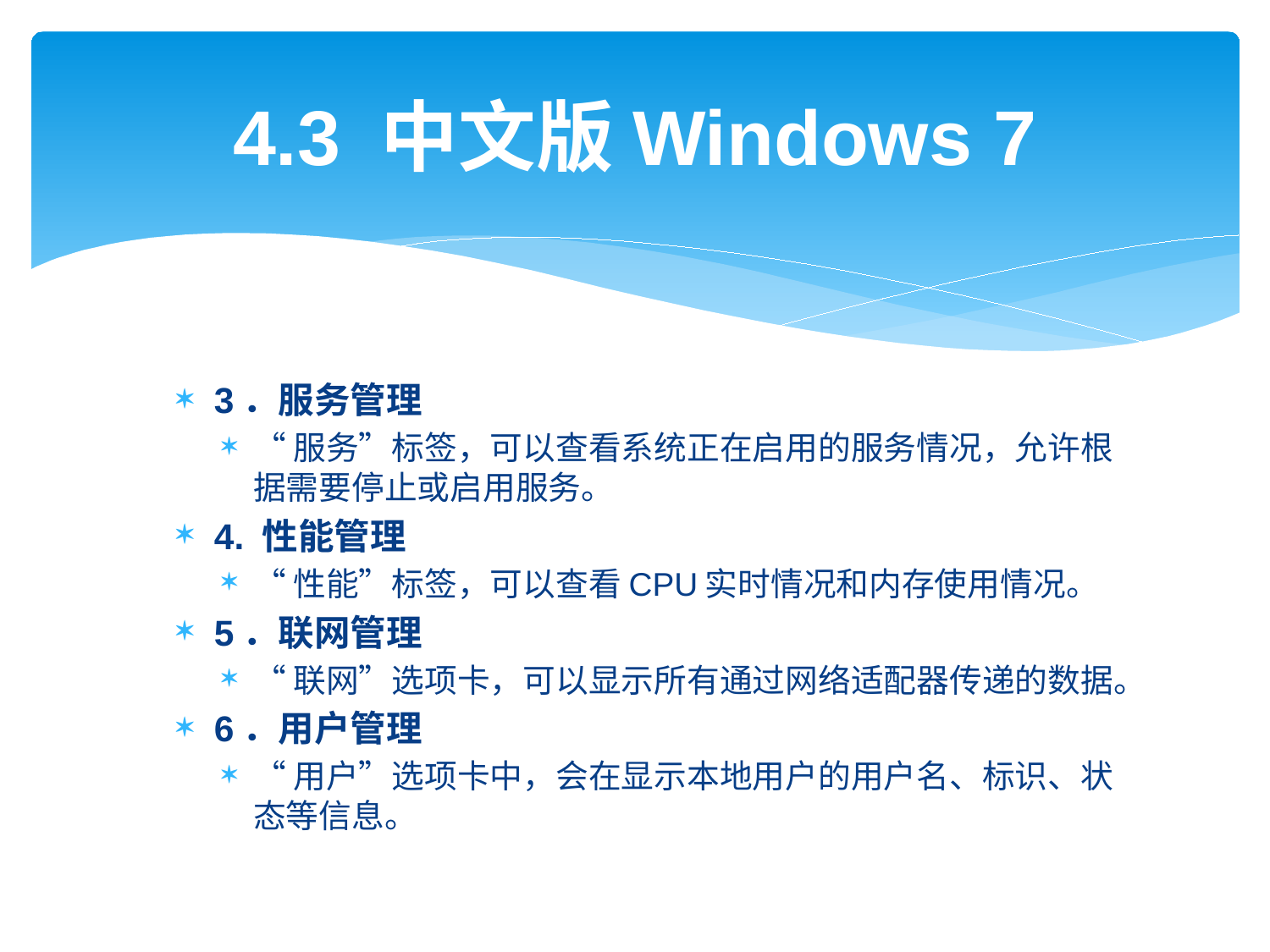

# 4.3 中文版Windows 7
3．服务管理
“服务”标签，可以查看系统正在启用的服务情况，允许根据需要停止或启用服务。
4. 性能管理
“性能”标签，可以查看CPU实时情况和内存使用情况。
5．联网管理
“联网”选项卡，可以显示所有通过网络适配器传递的数据。
6．用户管理
“用户”选项卡中，会在显示本地用户的用户名、标识、状态等信息。